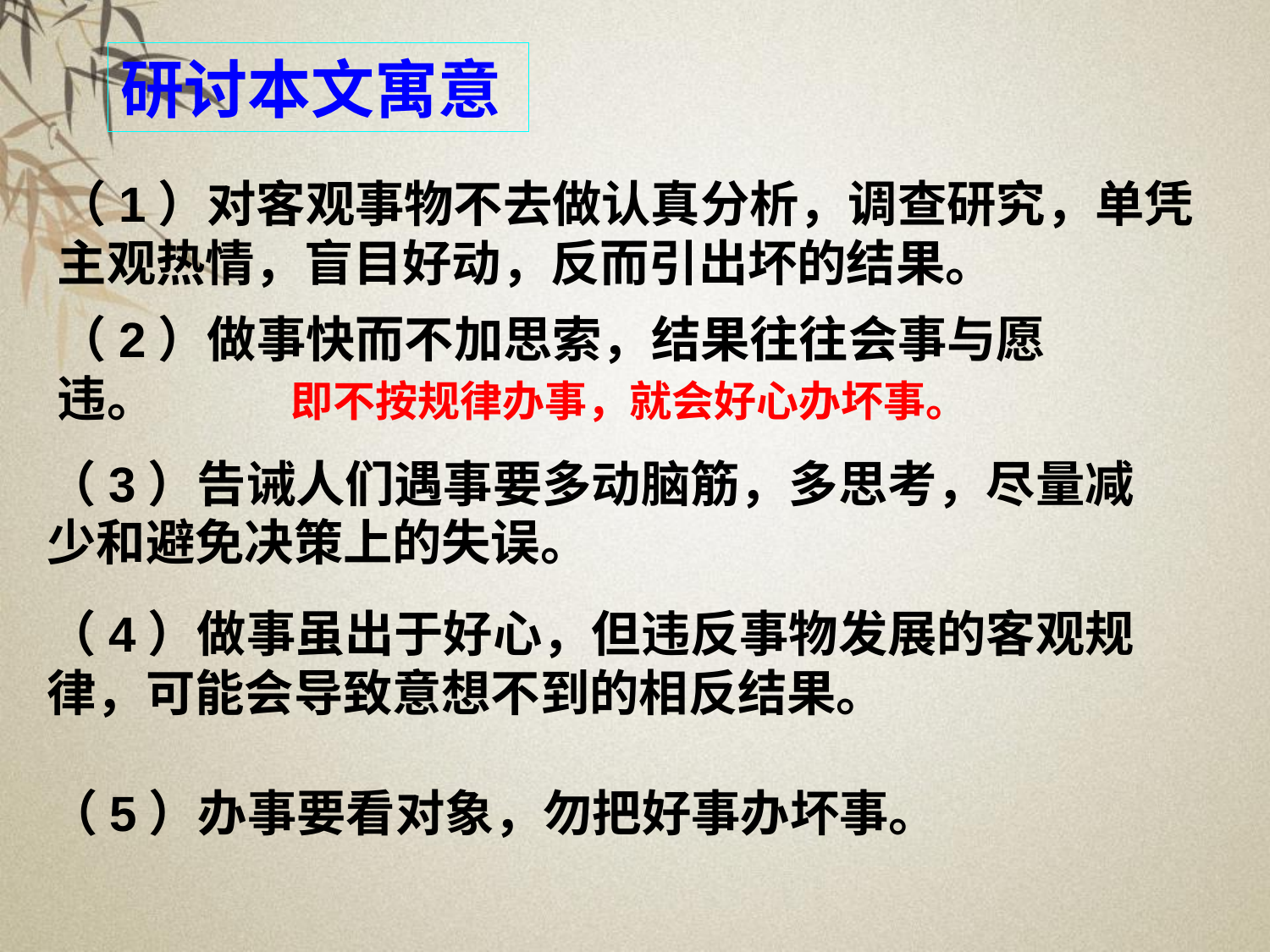

研讨本文寓意
（1）对客观事物不去做认真分析，调查研究，单凭主观热情，盲目好动，反而引出坏的结果。
（2）做事快而不加思索，结果往往会事与愿违。            即不按规律办事，就会好心办坏事。

（3）告诫人们遇事要多动脑筋，多思考，尽量减少和避免决策上的失误。
（4）做事虽出于好心，但违反事物发展的客观规律，可能会导致意想不到的相反结果。
（5）办事要看对象，勿把好事办坏事。